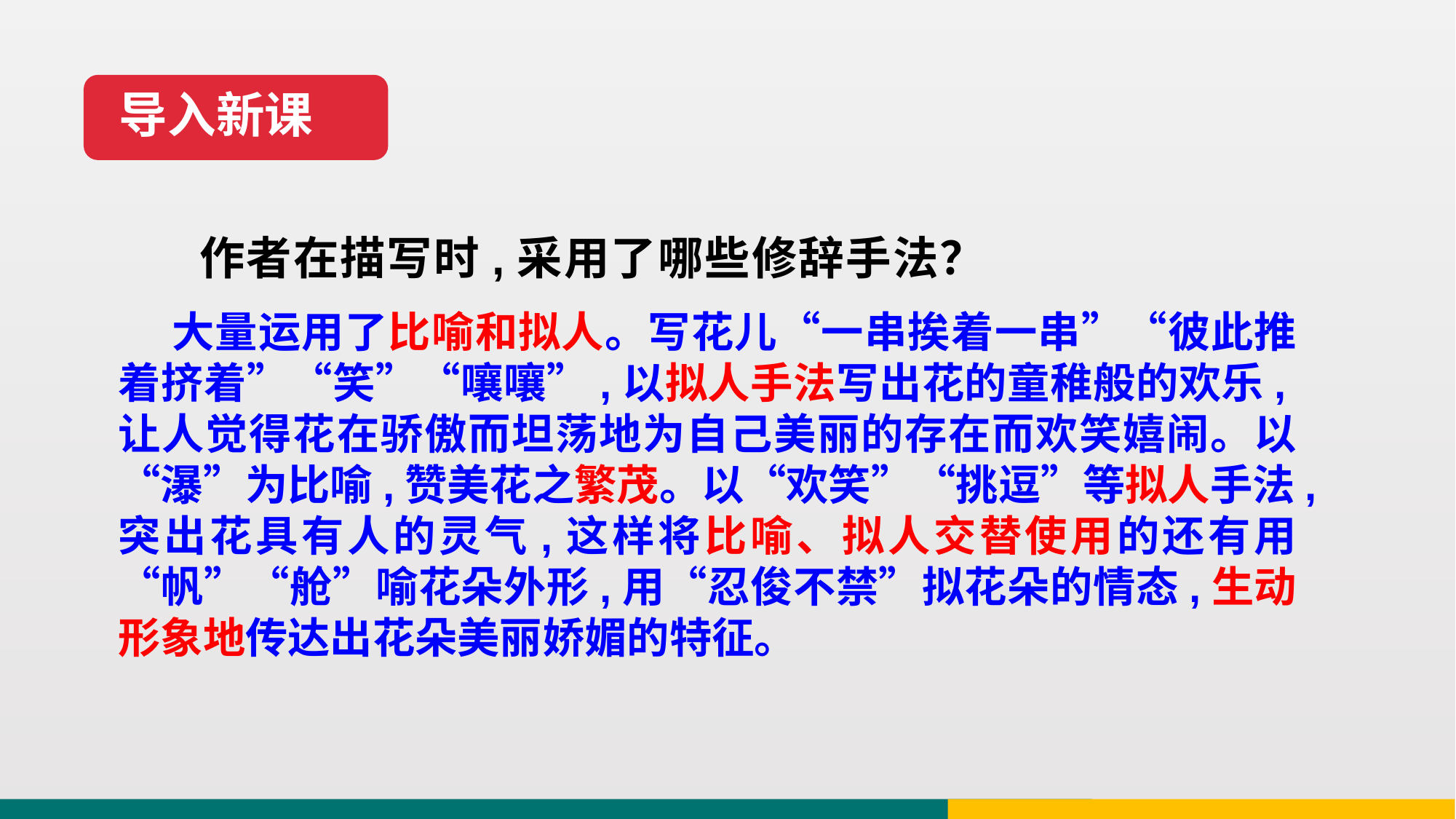

导入新课
作者在描写时,采用了哪些修辞手法？
    大量运用了比喻和拟人。写花儿“一串挨着一串”“彼此推着挤着”“笑”“嚷嚷”,以拟人手法写出花的童稚般的欢乐,让人觉得花在骄傲而坦荡地为自己美丽的存在而欢笑嬉闹。以“瀑”为比喻,赞美花之繁茂。以“欢笑”“挑逗”等拟人手法,突出花具有人的灵气,这样将比喻、拟人交替使用的还有用“帆”“舱”喻花朵外形,用“忍俊不禁”拟花朵的情态,生动形象地传达出花朵美丽娇媚的特征。